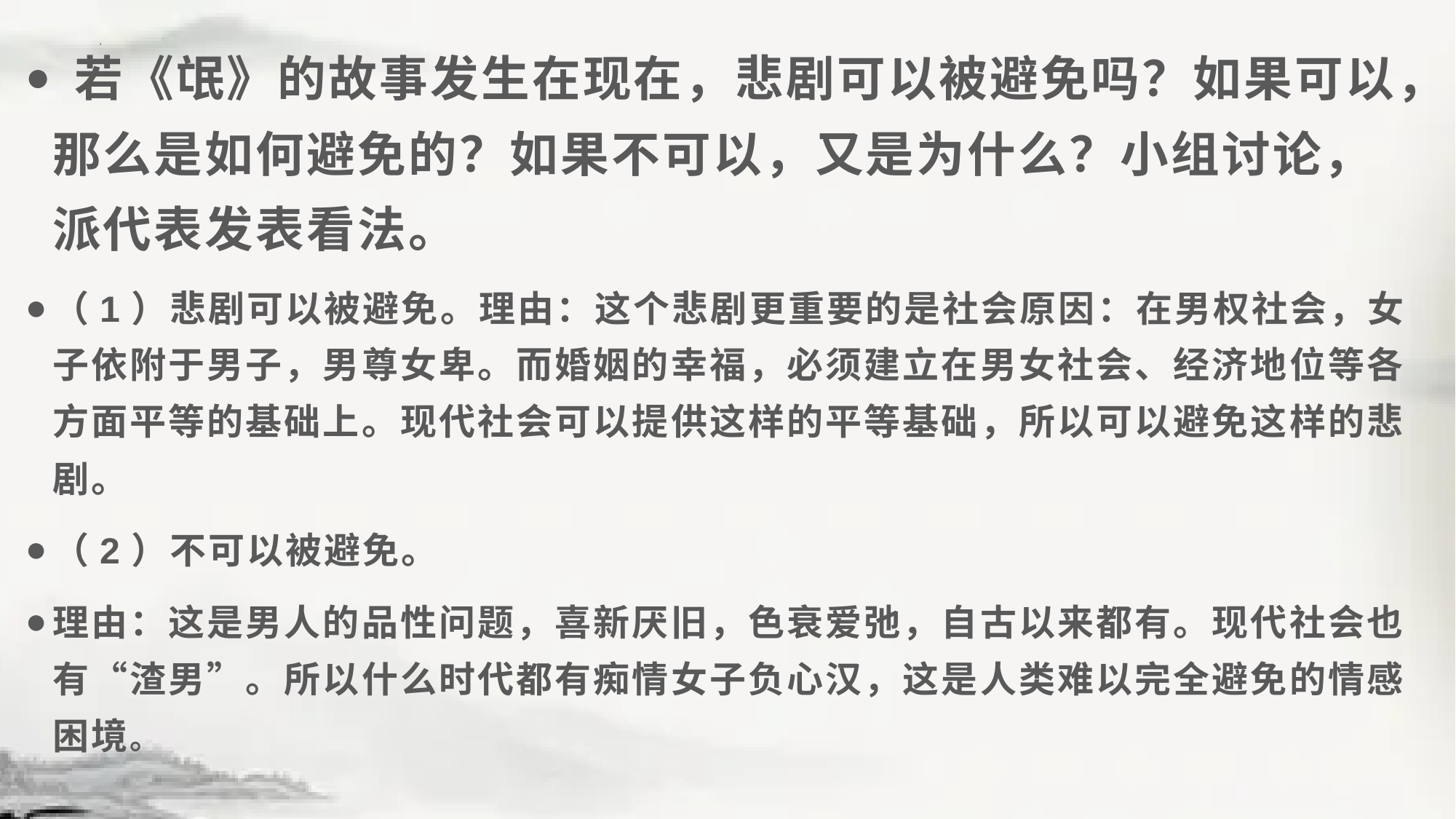

若《氓》的故事发生在现在，悲剧可以被避免吗？如果可以，那么是如何避免的？如果不可以，又是为什么？小组讨论，派代表发表看法。
（1）悲剧可以被避免。理由：这个悲剧更重要的是社会原因：在男权社会，女子依附于男子，男尊女卑。而婚姻的幸福，必须建立在男女社会、经济地位等各方面平等的基础上。现代社会可以提供这样的平等基础，所以可以避免这样的悲剧。
（2）不可以被避免。
理由：这是男人的品性问题，喜新厌旧，色衰爱弛，自古以来都有。现代社会也有“渣男”。所以什么时代都有痴情女子负心汉，这是人类难以完全避免的情感困境。